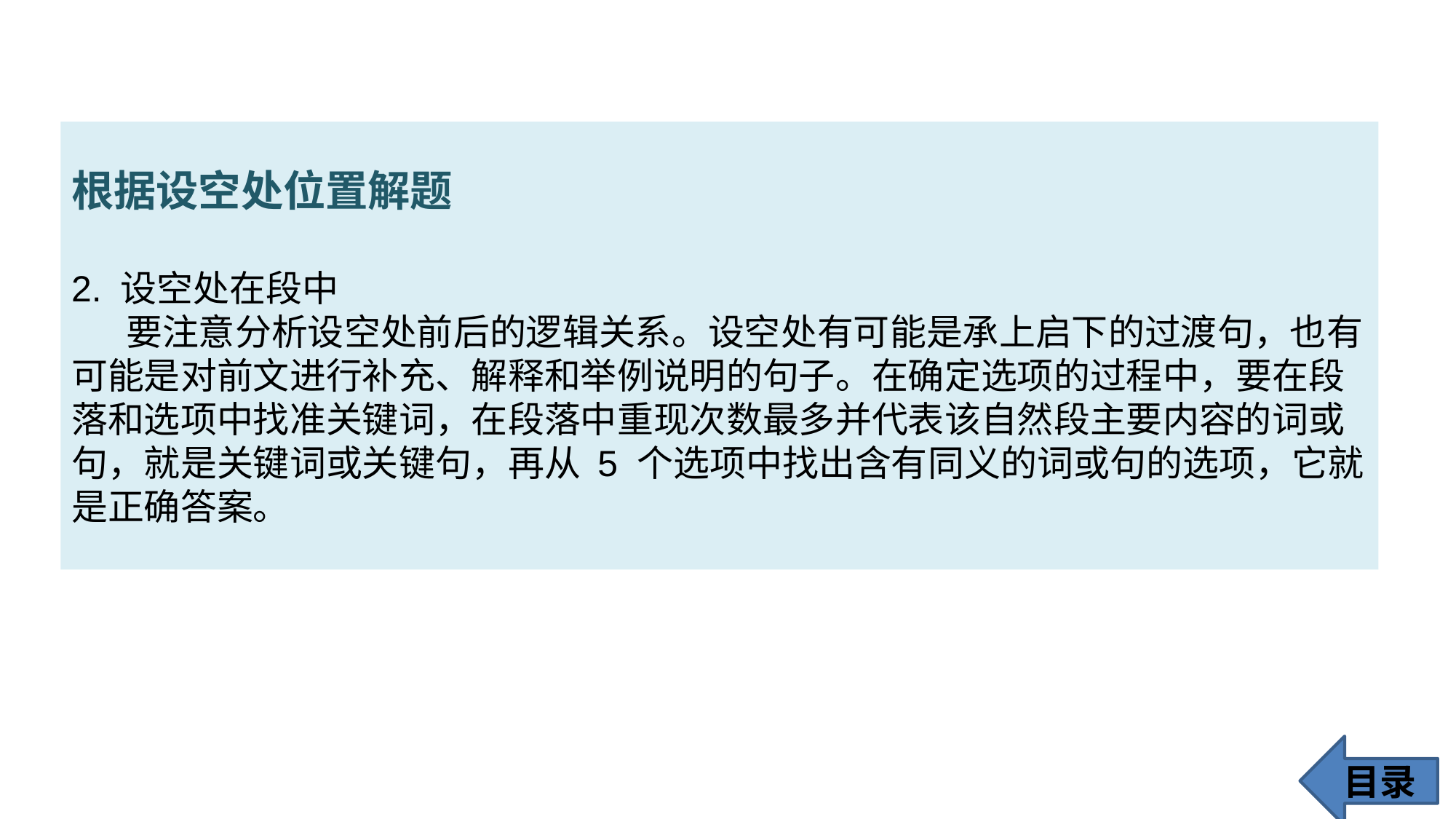

根据设空处位置解题

2. 设空处在段中
要注意分析设空处前后的逻辑关系。设空处有可能是承上启下的过渡句，也有可能是对前文进行补充、解释和举例说明的句子。在确定选项的过程中，要在段落和选项中找准关键词，在段落中重现次数最多并代表该自然段主要内容的词或句，就是关键词或关键句，再从 5 个选项中找出含有同义的词或句的选项，它就是正确答案。
目录